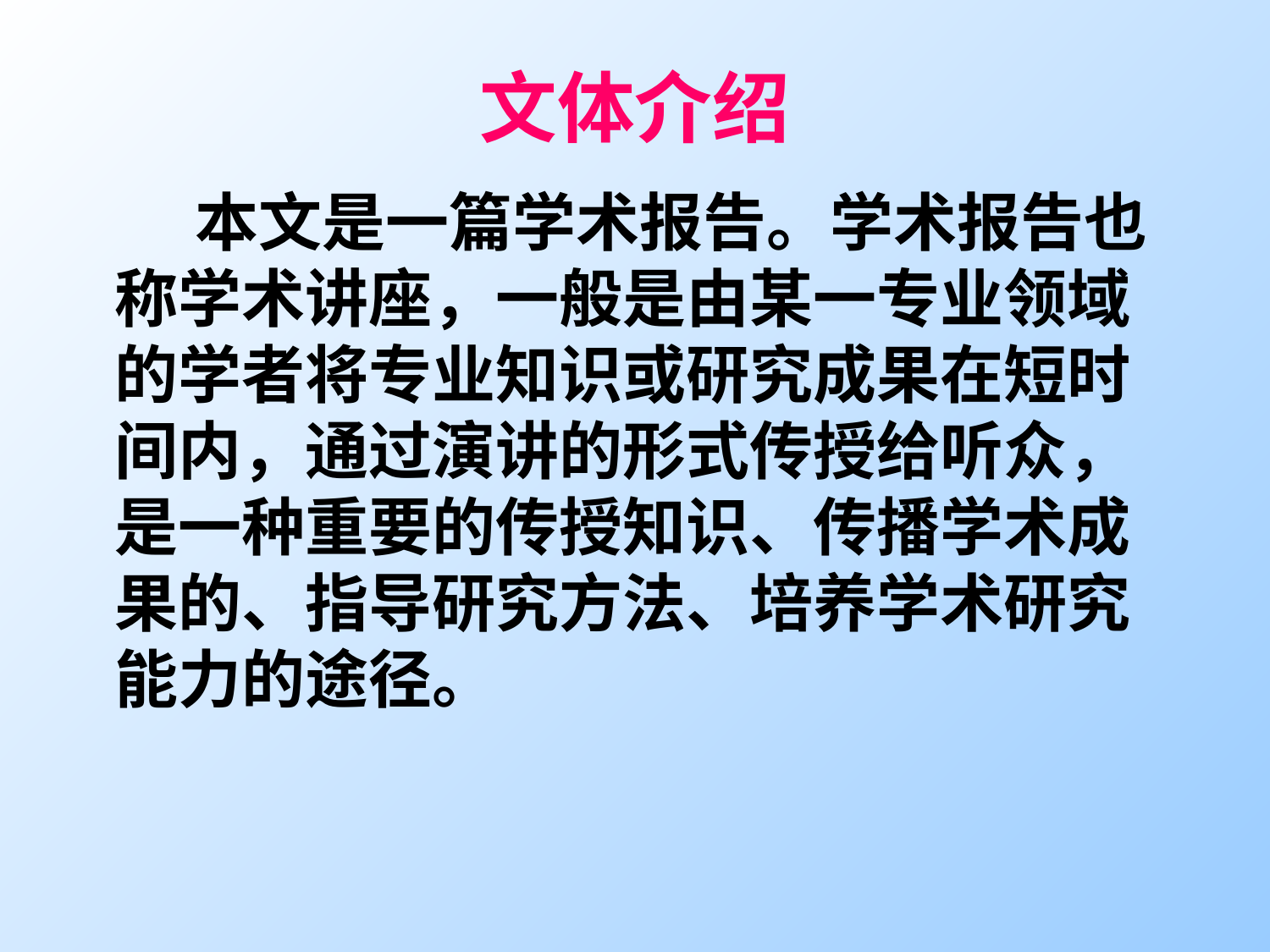

# 文体介绍
         本文是一篇学术报告。学术报告也称学术讲座，一般是由某一专业领域的学者将专业知识或研究成果在短时间内，通过演讲的形式传授给听众，是一种重要的传授知识、传播学术成果的、指导研究方法、培养学术研究能力的途径。